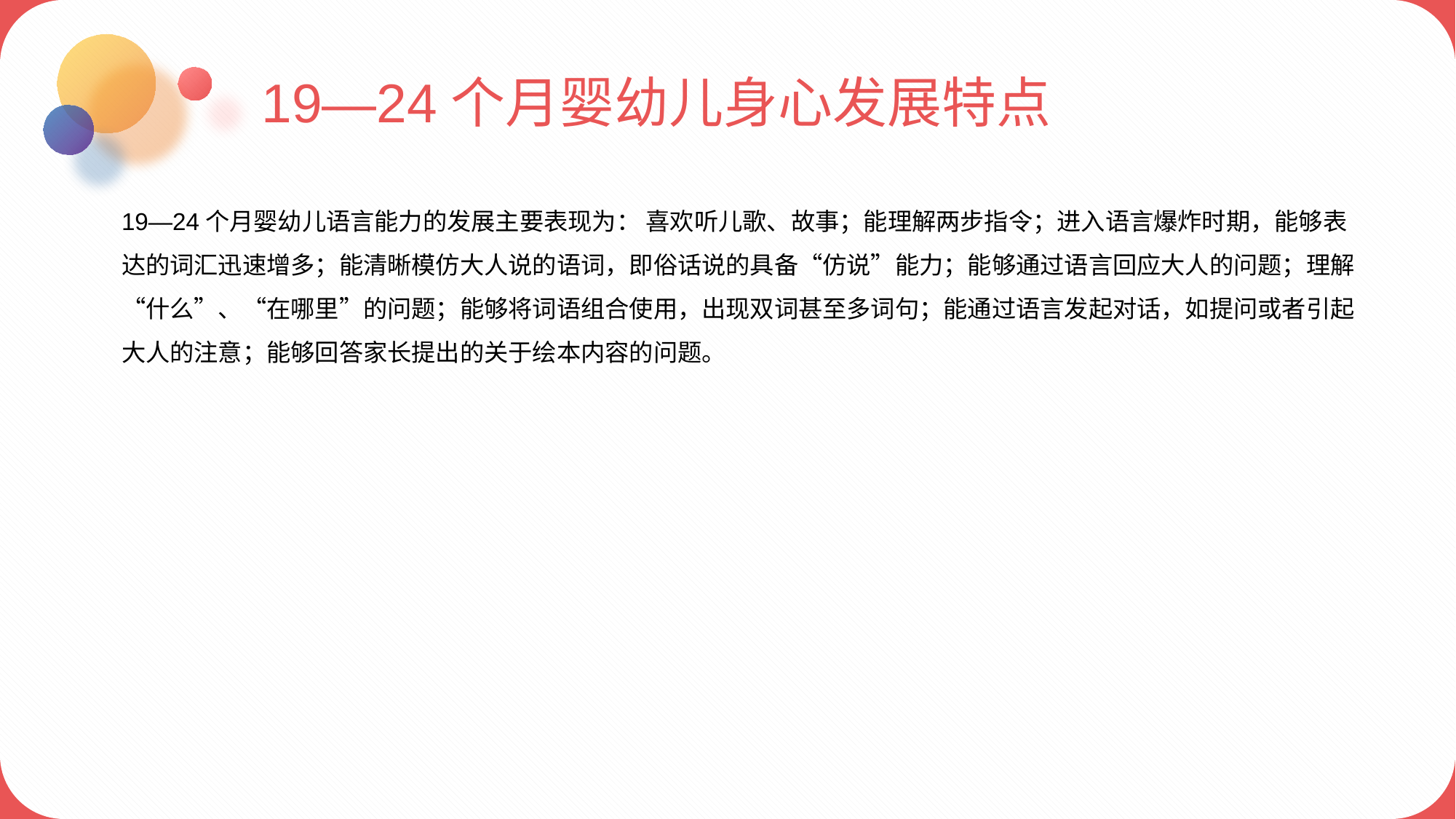

19—24个月婴幼儿身心发展特点
19—24个月婴幼儿语言能力的发展主要表现为： 喜欢听儿歌、故事；能理解两步指令；进入语言爆炸时期，能够表达的词汇迅速增多；能清晰模仿大人说的语词，即俗话说的具备“仿说”能力；能够通过语言回应大人的问题；理解“什么”、“在哪里”的问题；能够将词语组合使用，出现双词甚至多词句；能通过语言发起对话，如提问或者引起大人的注意；能够回答家长提出的关于绘本内容的问题。